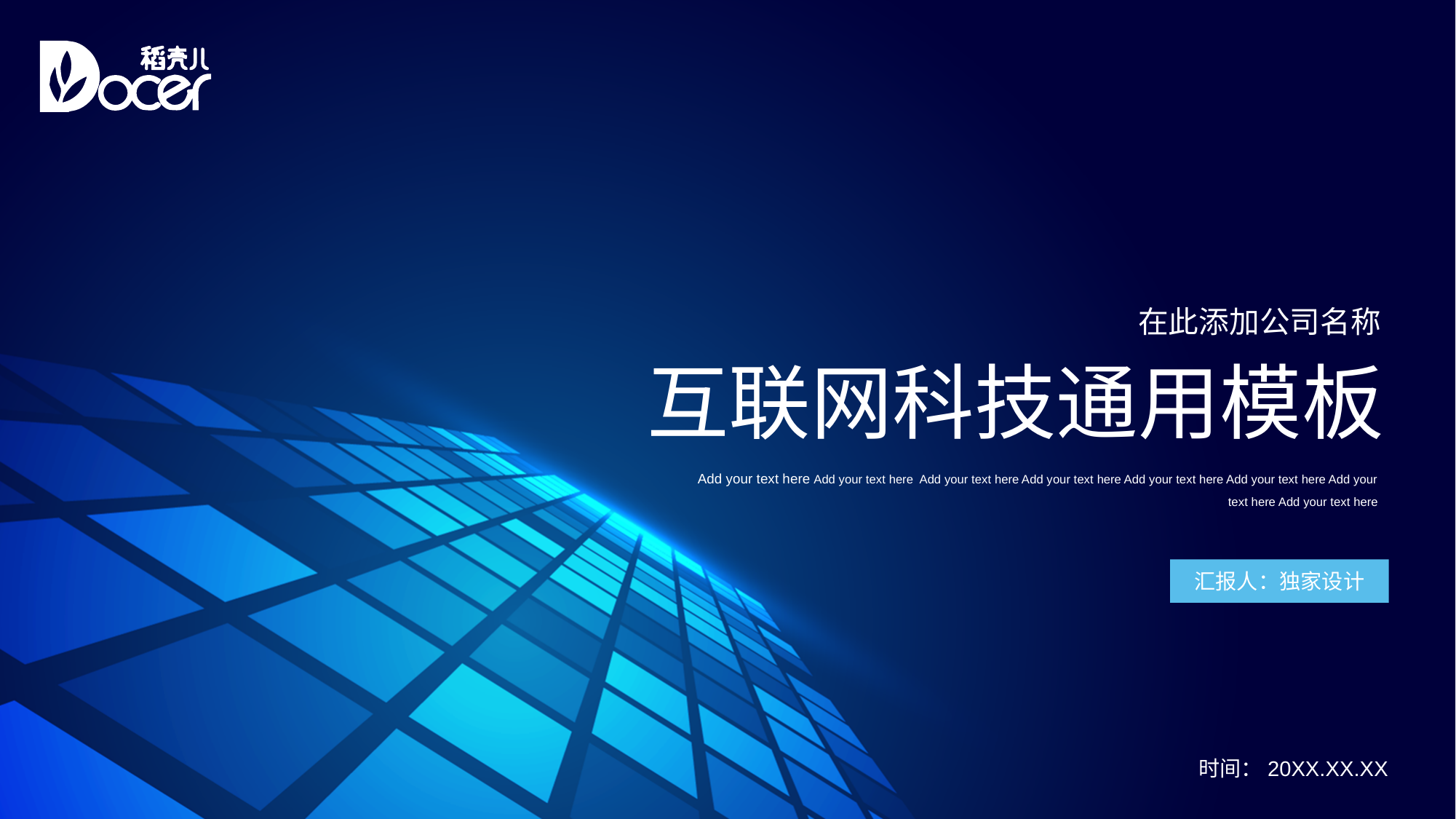

在此添加公司名称
互联网科技通用模板
Add your text here Add your text here  Add your text here Add your text here Add your text here Add your text here Add your text here Add your text here
汇报人：独家设计
时间：20XX.XX.XX